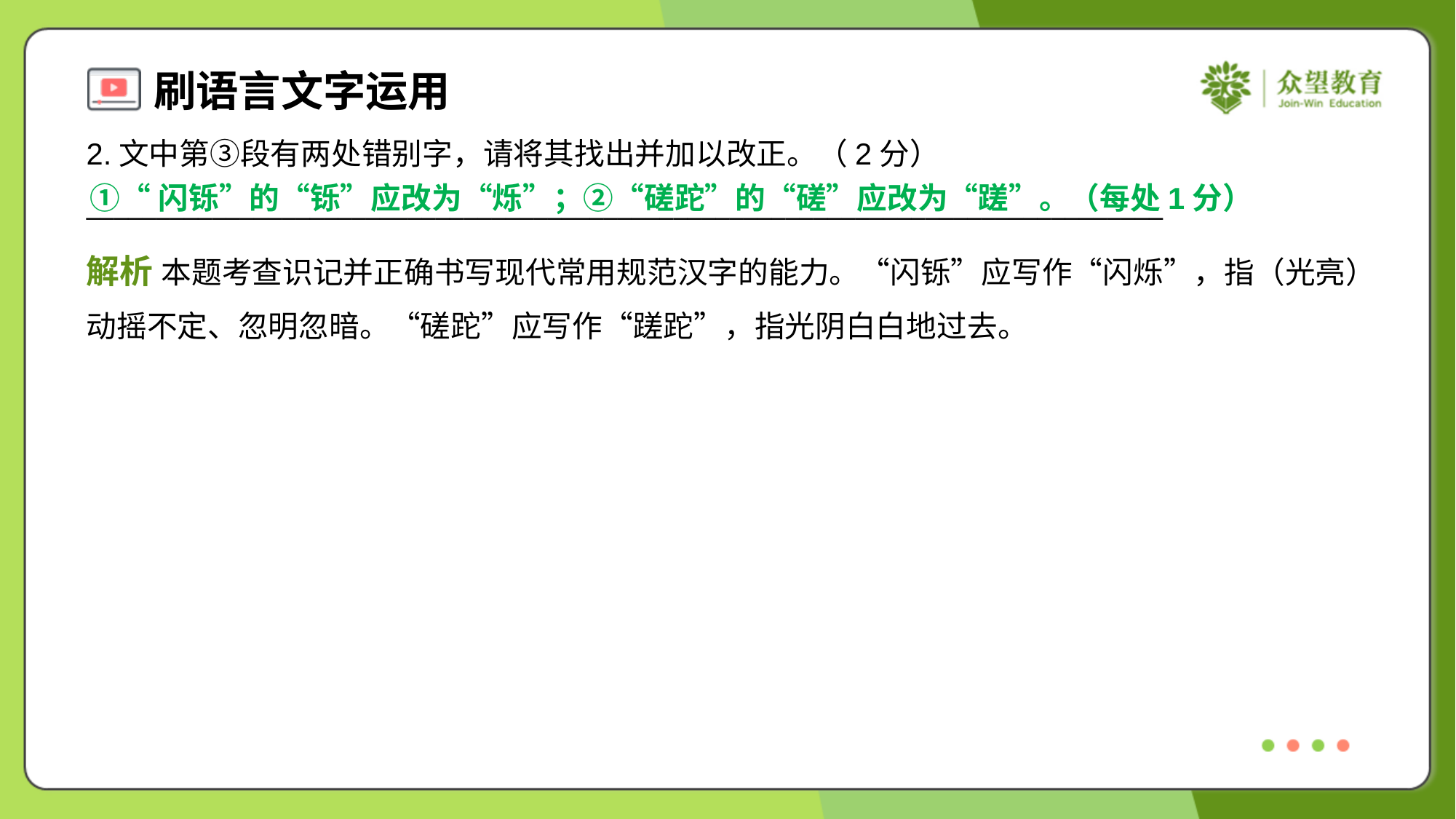

2.文中第③段有两处错别字，请将其找出并加以改正。（2分）
_____________________________________________________________________________
①“闪铄”的“铄”应改为“烁”；②“磋跎”的“磋”应改为“蹉”。（每处1分）
解析 本题考查识记并正确书写现代常用规范汉字的能力。“闪铄”应写作“闪烁”，指（光亮）
动摇不定、忽明忽暗。“磋跎”应写作“蹉跎”，指光阴白白地过去。